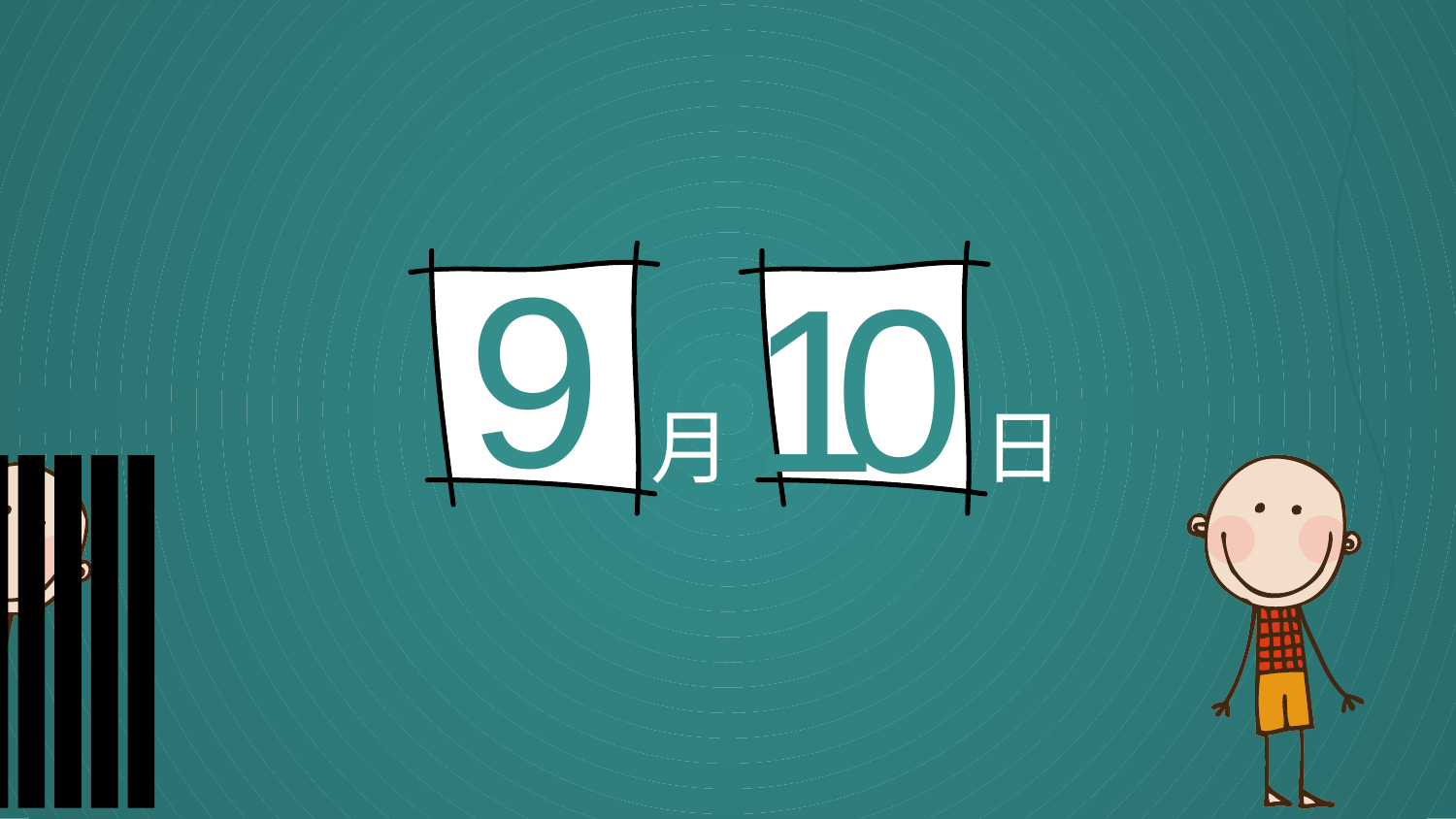

9
1
0

月
日

9月10日
老师，您辛苦了！
亲爱的老师，谢谢您！
亲爱的老师，谢谢您！
教师节快乐！
教师节快乐！
老师，您辛苦了！
亲爱的老师，谢谢您！
教师节快乐！
老师，您辛苦了！
教师节快乐！
教师节快乐！
9月10日
9月10日
9月10日
老师，您辛苦了！
亲爱的老师，谢谢您！
教师节快乐！
亲爱的老师，谢谢您！
9月10日
教师节快乐！
9月10日
老师，您辛苦了！
老师，您辛苦了！
-----

9月10日
老师，您辛苦了！
教师节快乐！
教师节快乐！
亲爱的老师，谢谢您！
亲爱的老师，谢谢您！
老师，您辛苦了！
教师节快乐！